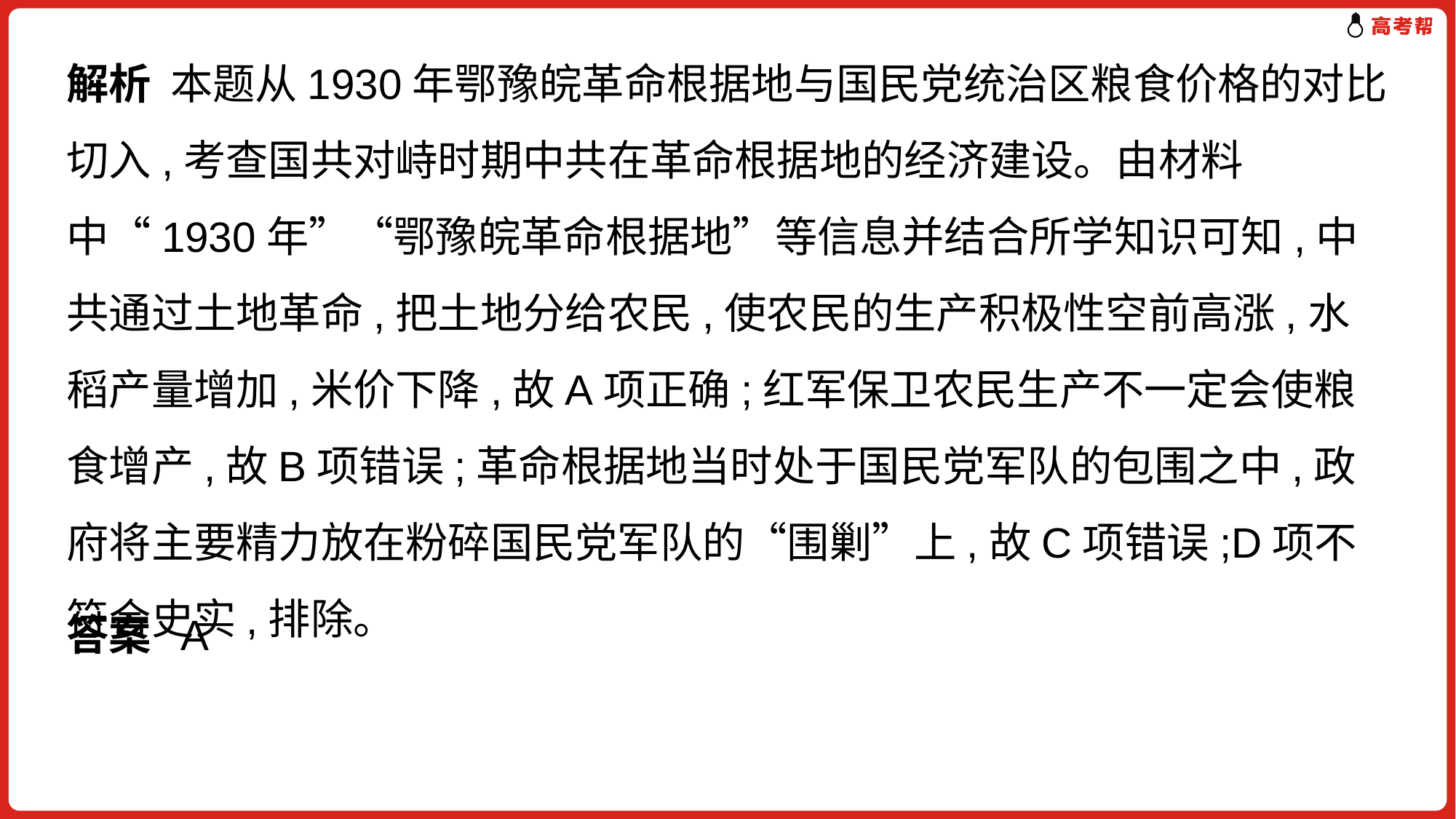

解析  本题从1930年鄂豫皖革命根据地与国民党统治区粮食价格的对比切入,考查国共对峙时期中共在革命根据地的经济建设。由材料中“1930年”“鄂豫皖革命根据地”等信息并结合所学知识可知,中共通过土地革命,把土地分给农民,使农民的生产积极性空前高涨,水稻产量增加,米价下降,故A项正确;红军保卫农民生产不一定会使粮食增产,故B项错误;革命根据地当时处于国民党军队的包围之中,政府将主要精力放在粉碎国民党军队的“围剿”上,故C项错误;D项不符合史实,排除。
答案  A